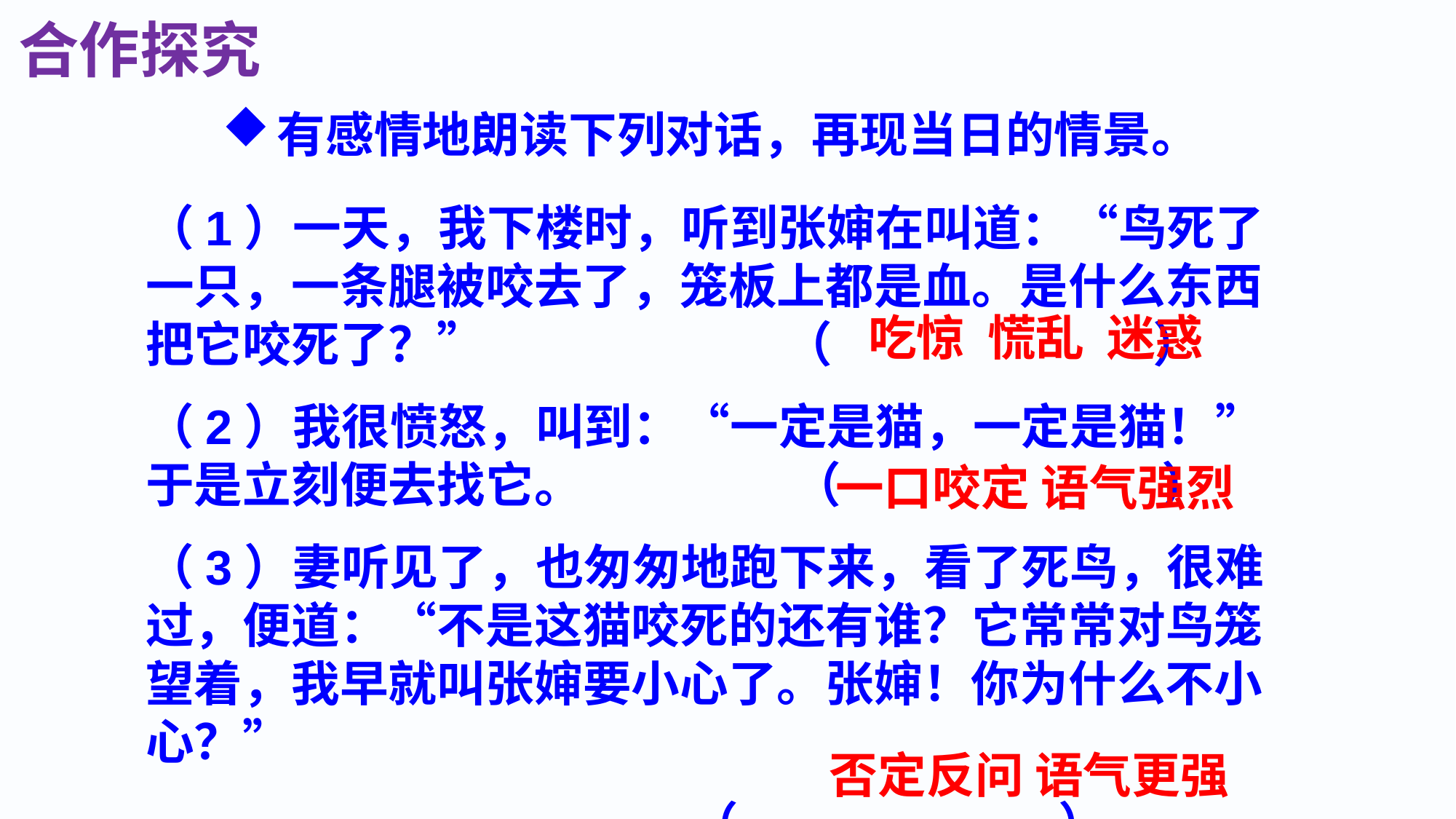

合作探究
有感情地朗读下列对话，再现当日的情景。
（1）一天，我下楼时，听到张婶在叫道：“鸟死了一只，一条腿被咬去了，笼板上都是血。是什么东西把它咬死了？”                           （                             ）
（2）我很愤怒，叫到：“一定是猫，一定是猫！”于是立刻便去找它。                   （                             ）
（3）妻听见了，也匆匆地跑下来，看了死鸟，很难过，便道：“不是这猫咬死的还有谁？它常常对鸟笼望着，我早就叫张婶要小心了。张婶！你为什么不小心？”
                                                （                             ）
吃惊  慌乱  迷惑
一口咬定 语气强烈
否定反问 语气更强